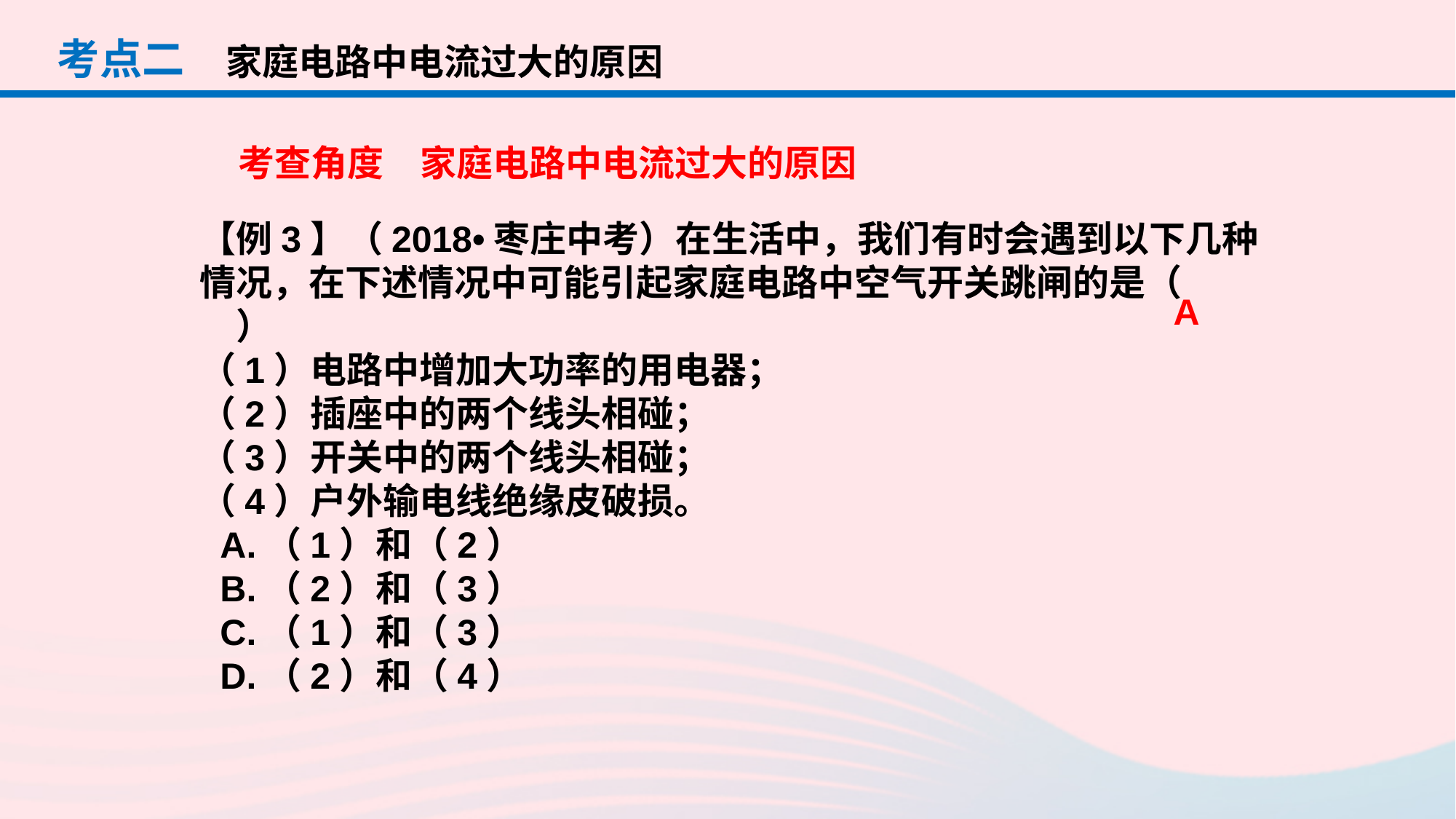

考点二
家庭电路中电流过大的原因
考查角度　家庭电路中电流过大的原因
【例3】（2018•枣庄中考）在生活中，我们有时会遇到以下几种情况，在下述情况中可能引起家庭电路中空气开关跳闸的是（　　）
（1）电路中增加大功率的用电器；
（2）插座中的两个线头相碰；
（3）开关中的两个线头相碰；
（4）户外输电线绝缘皮破损。
  A.（1）和（2）
  B.（2）和（3）
  C.（1）和（3）
  D.（2）和（4）

A